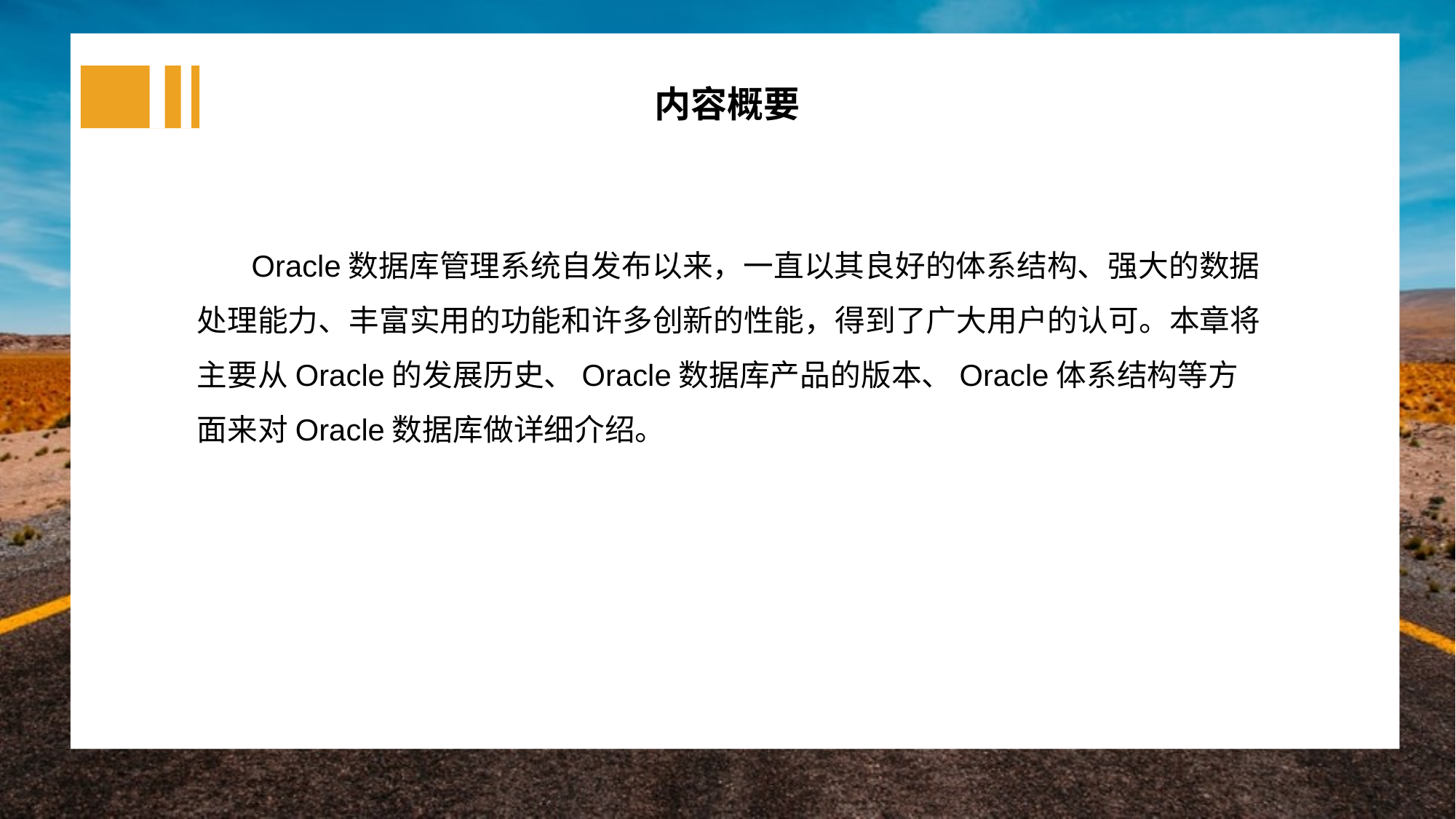

内容概要
Oracle数据库管理系统自发布以来，一直以其良好的体系结构、强大的数据处理能力、丰富实用的功能和许多创新的性能，得到了广大用户的认可。本章将主要从Oracle的发展历史、Oracle数据库产品的版本、Oracle体系结构等方面来对Oracle数据库做详细介绍。